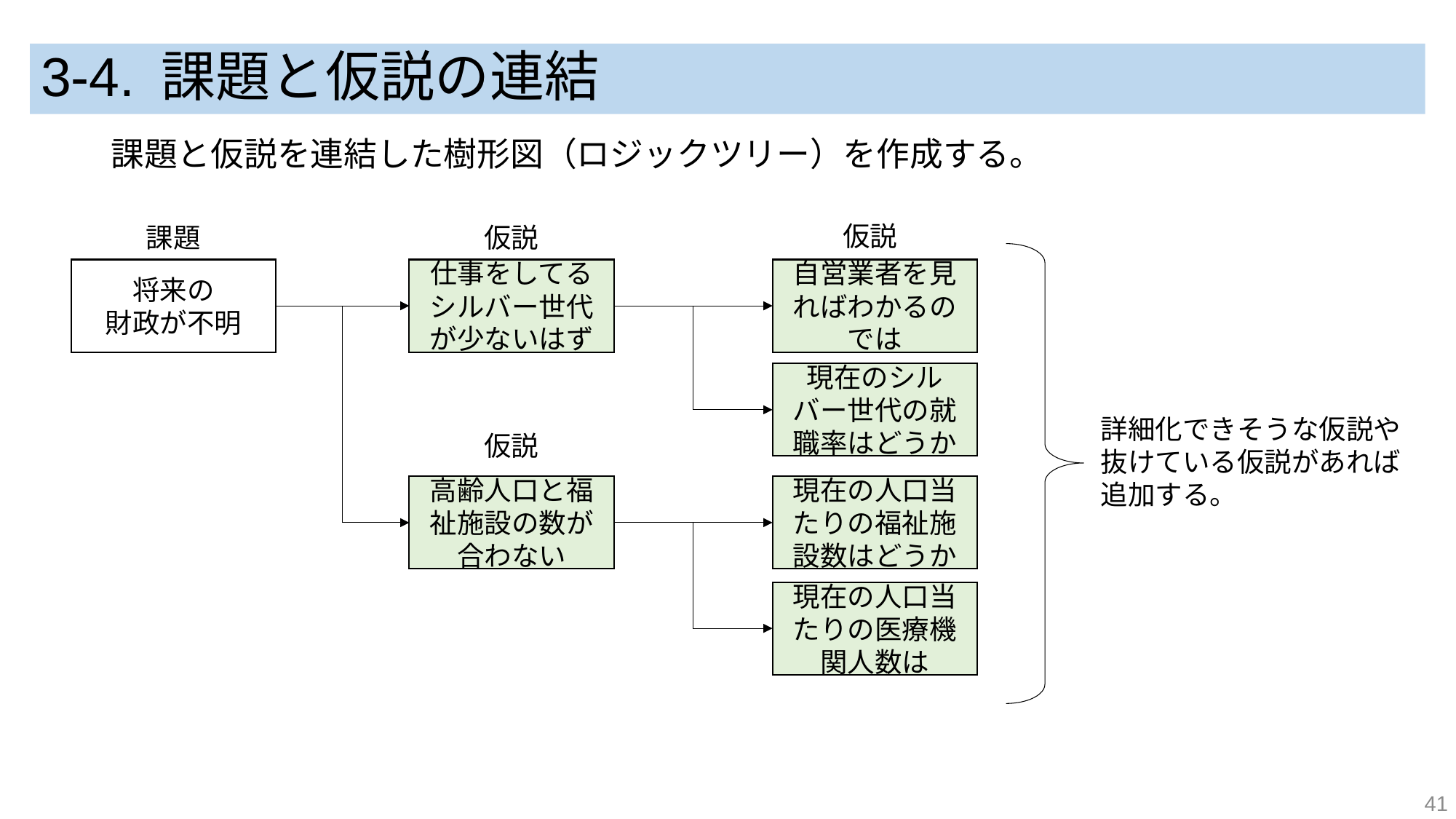

# 3-4. 課題と仮説の連結
課題と仮説を連結した樹形図（ロジックツリー）を作成する。
仮説
課題
仮説

将来の
財政が不明
仕事をしてるシルバー世代が少ないはず
自営業者を見ればわかるのでは
現在のシルバー世代の就職率はどうか
詳細化できそうな仮説や
抜けている仮説があれば
追加する。
仮説
高齢人口と福祉施設の数が合わない
現在の人口当たりの福祉施設数はどうか
現在の人口当たりの医療機関人数は
41